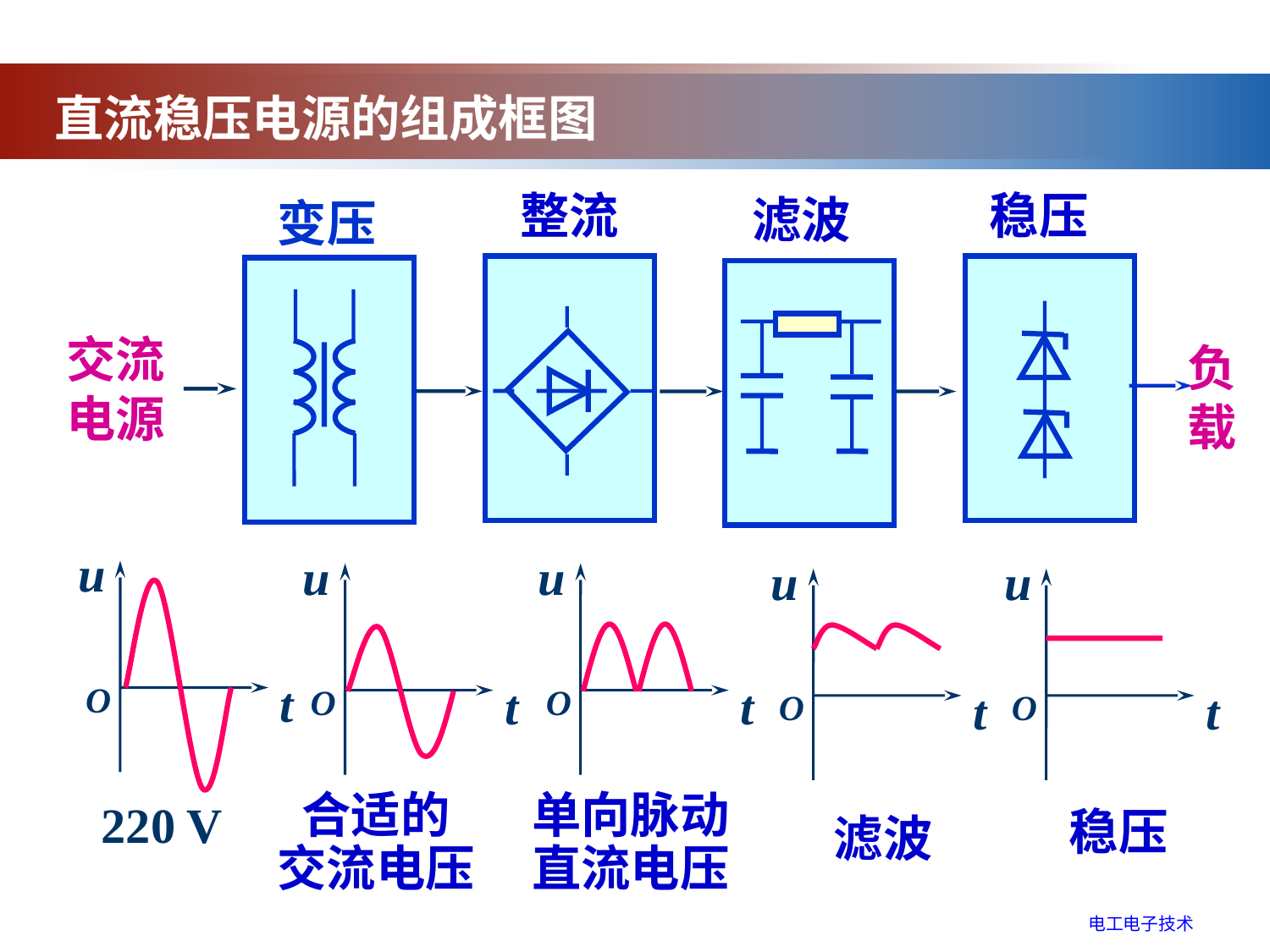

直流稳压电源的组成框图
整流

稳压

滤波

变压

交流
电源
负
载

u

t
O

u

t
O

u

t
O

u

t
O

u

t
O

合适的
交流电压
单向脉动直流电压
220 V
稳压
滤波
电工电子技术